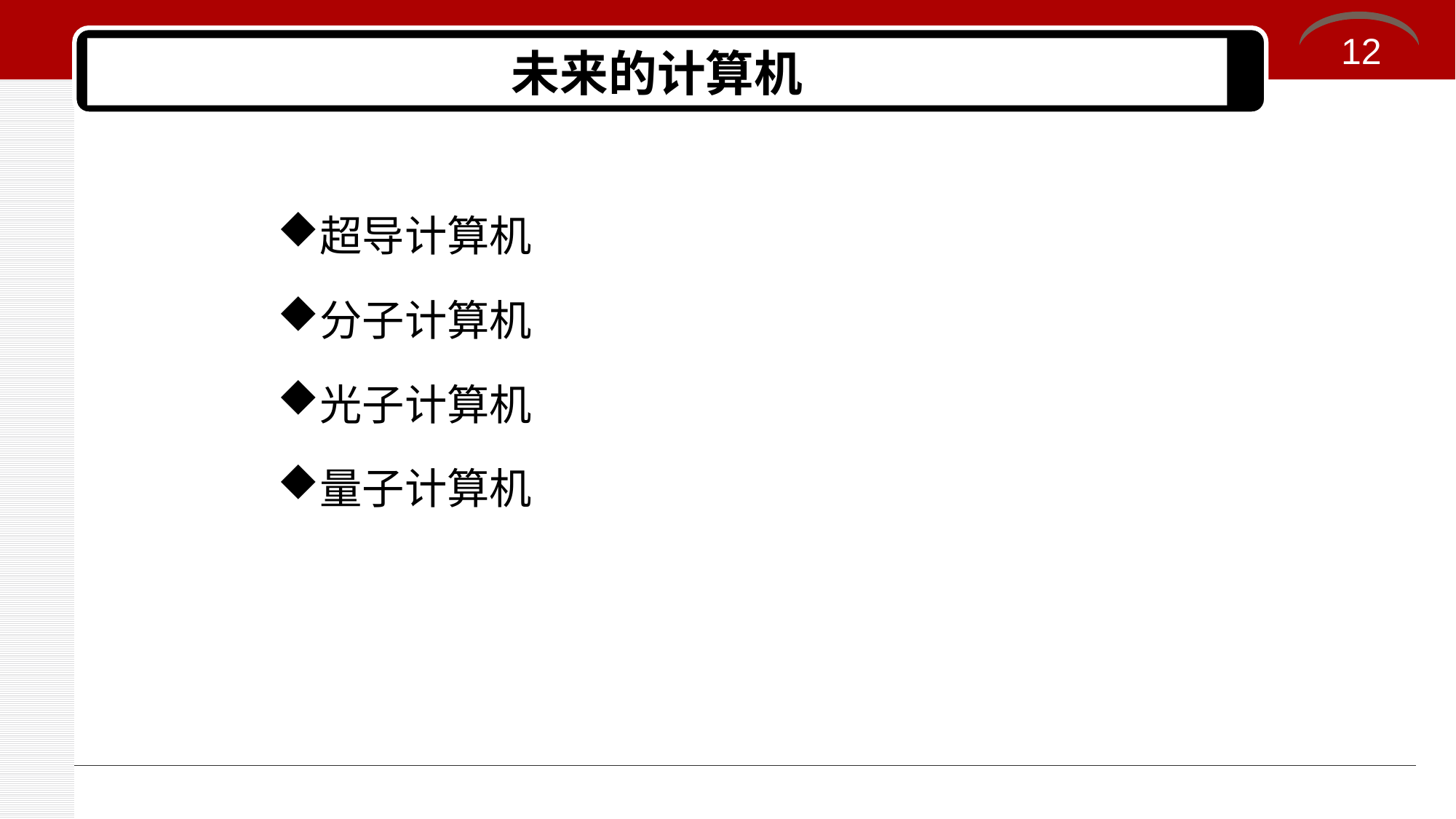

12
# 未来的计算机
超导计算机
分子计算机
光子计算机
量子计算机